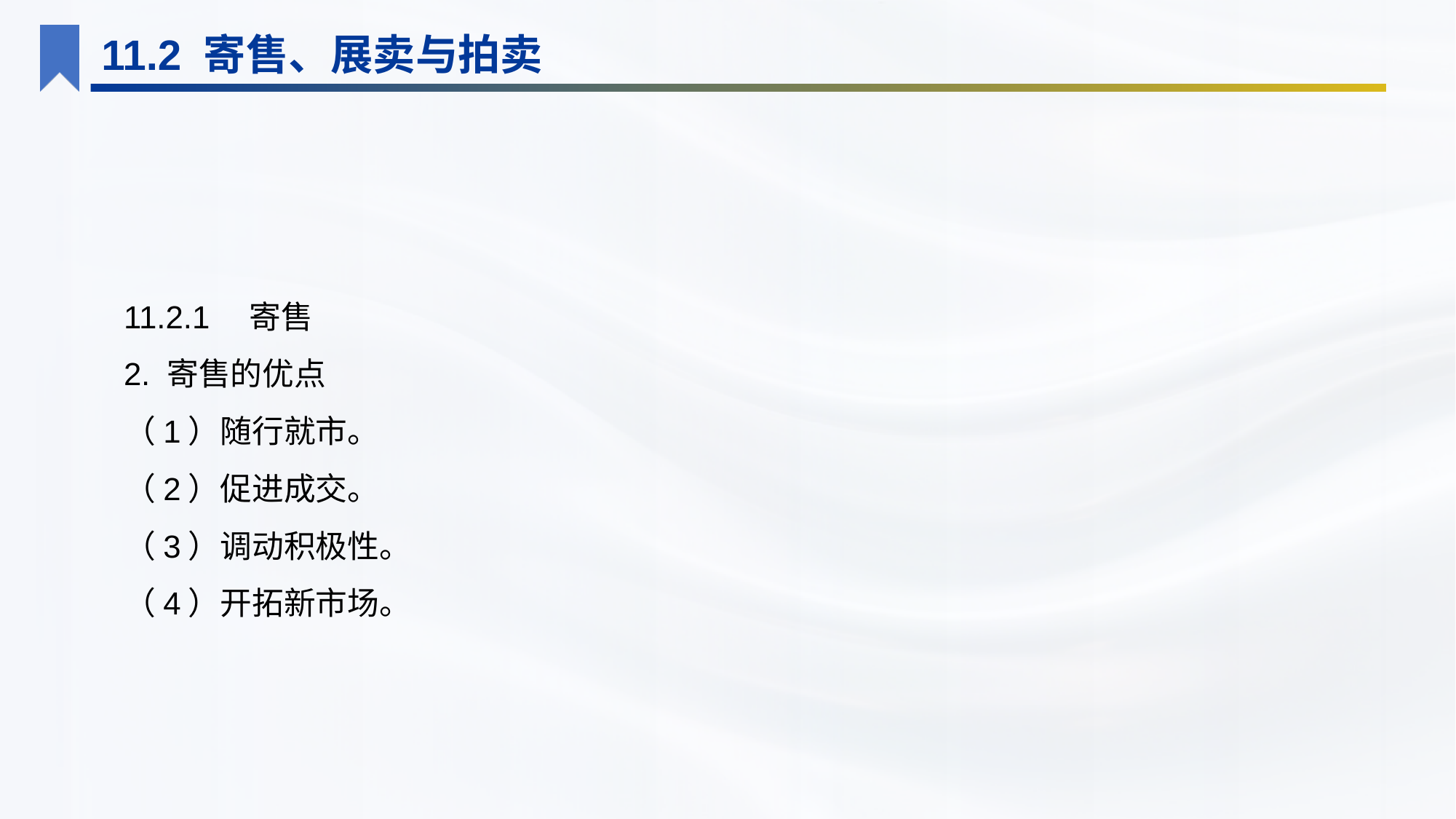

11.2 寄售、展卖与拍卖
11.2.1　寄售
2. 寄售的优点
（1）随行就市。
（2）促进成交。
（3）调动积极性。
（4）开拓新市场。